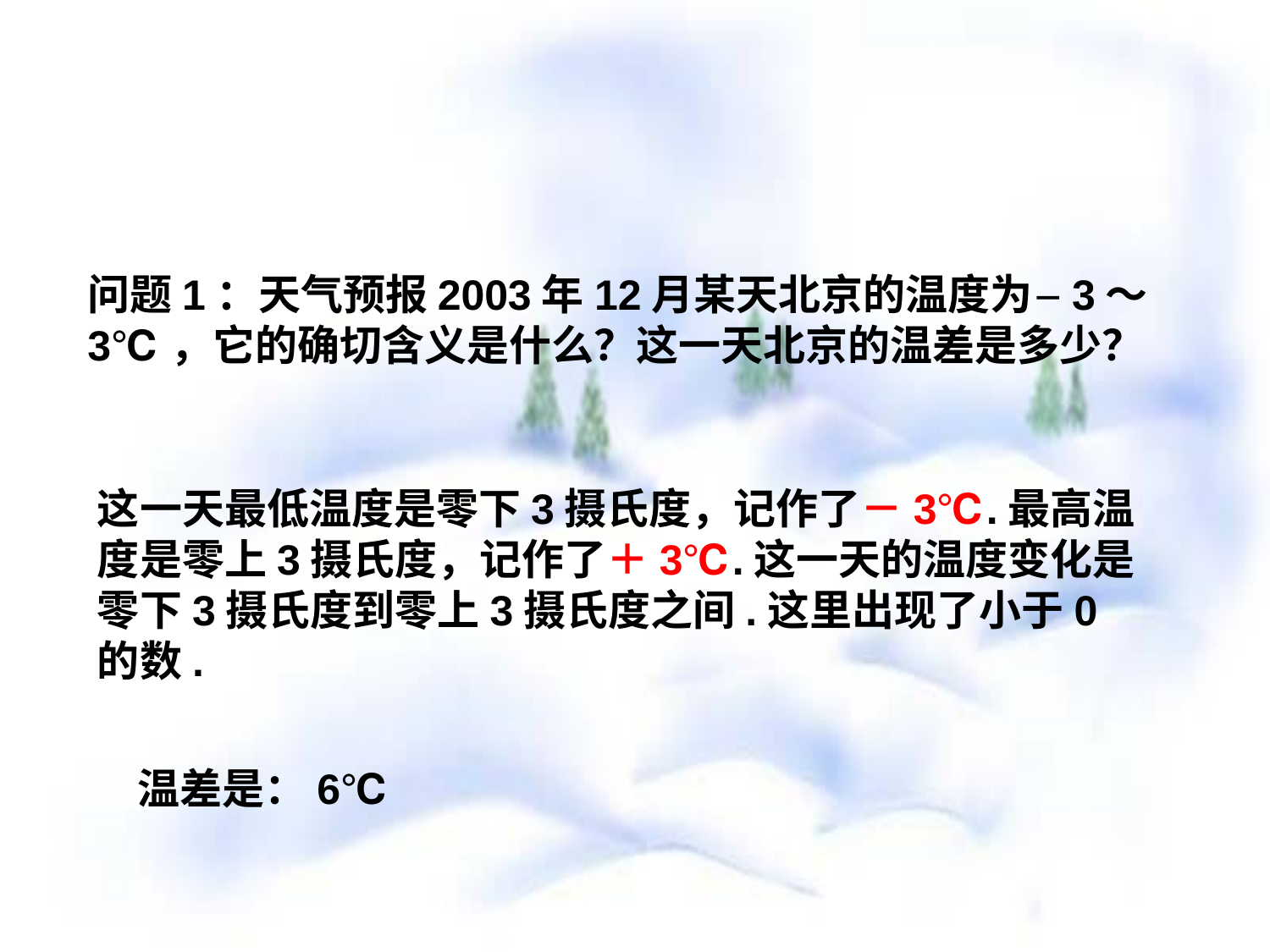

问题1：天气预报2003年12月某天北京的温度为－3～3℃，它的确切含义是什么？这一天北京的温差是多少？
这一天最低温度是零下3摄氏度，记作了－3℃.最高温度是零上3摄氏度，记作了＋3℃.这一天的温度变化是零下3摄氏度到零上3摄氏度之间.这里出现了小于0的数.
温差是：6℃